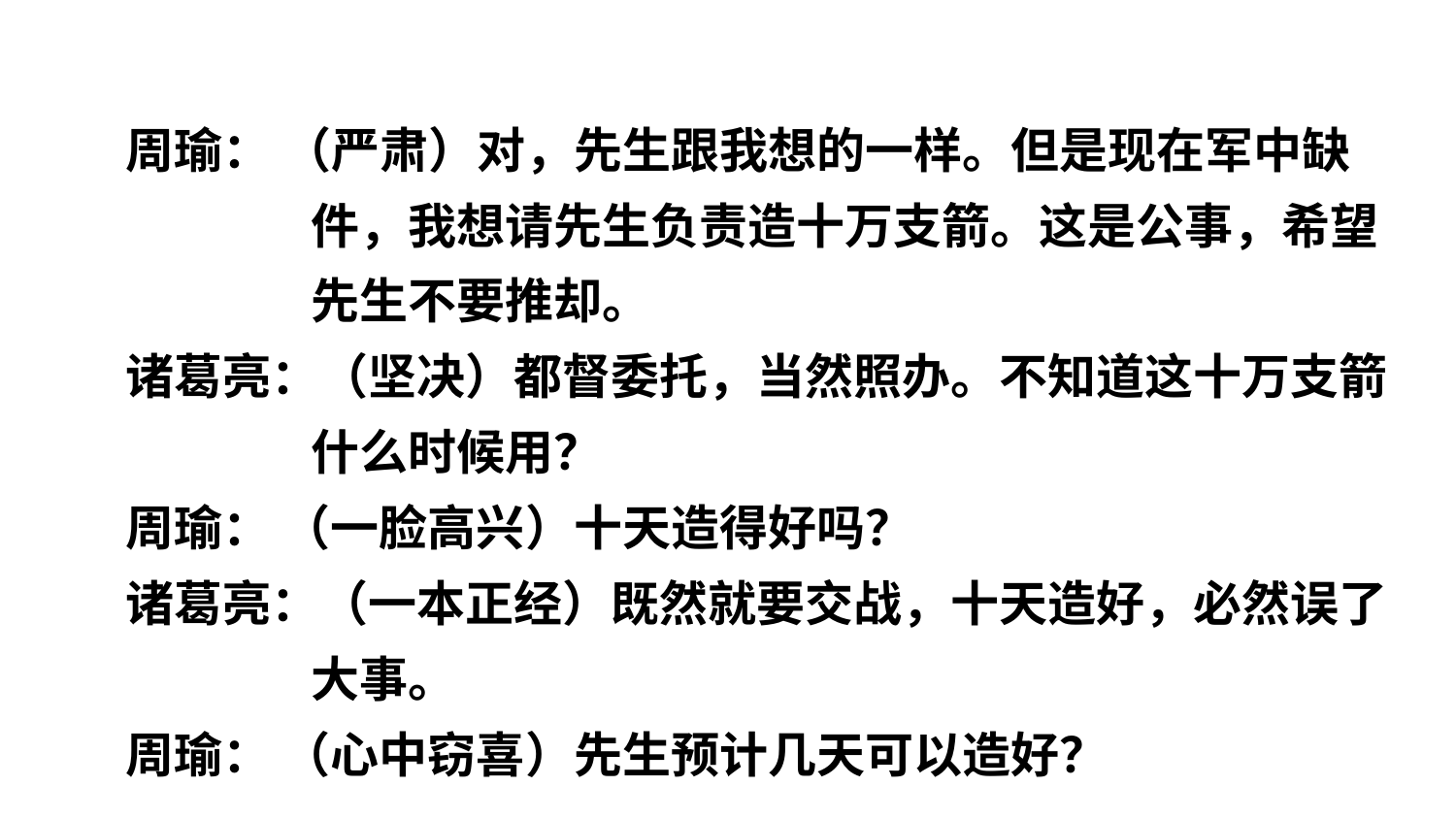

周瑜： （严肃）对，先生跟我想的一样。但是现在军中缺件，我想请先生负责造十万支箭。这是公事，希望先生不要推却。
诸葛亮：（坚决）都督委托，当然照办。不知道这十万支箭什么时候用？
周瑜： （一脸高兴）十天造得好吗？
诸葛亮：（一本正经）既然就要交战，十天造好，必然误了大事。
周瑜： （心中窃喜）先生预计几天可以造好？